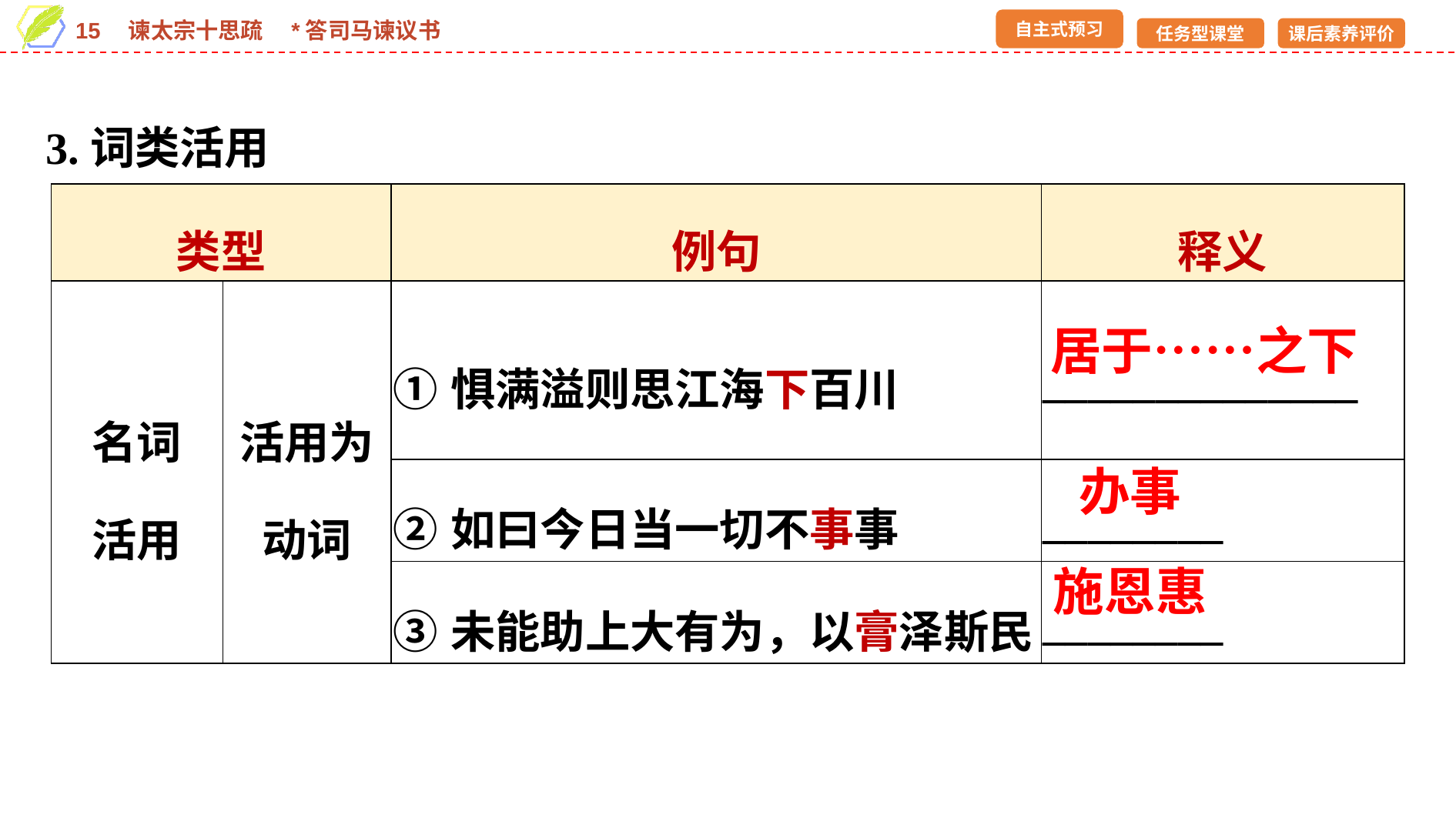

3.词类活用
| 类型 |  | 例句 | 释义 |
| --- | --- | --- | --- |
| 名词 活用 | 活用为 动词 | ①惧满溢则思江海下百川 | \_\_\_\_\_\_\_\_\_\_\_\_\_\_ |
|  |  | ②如曰今日当一切不事事 | \_\_\_\_\_\_\_\_ |
|  |  | ③未能助上大有为，以膏泽斯民 | \_\_\_\_\_\_\_\_ |
居于……之下
办事
施恩惠